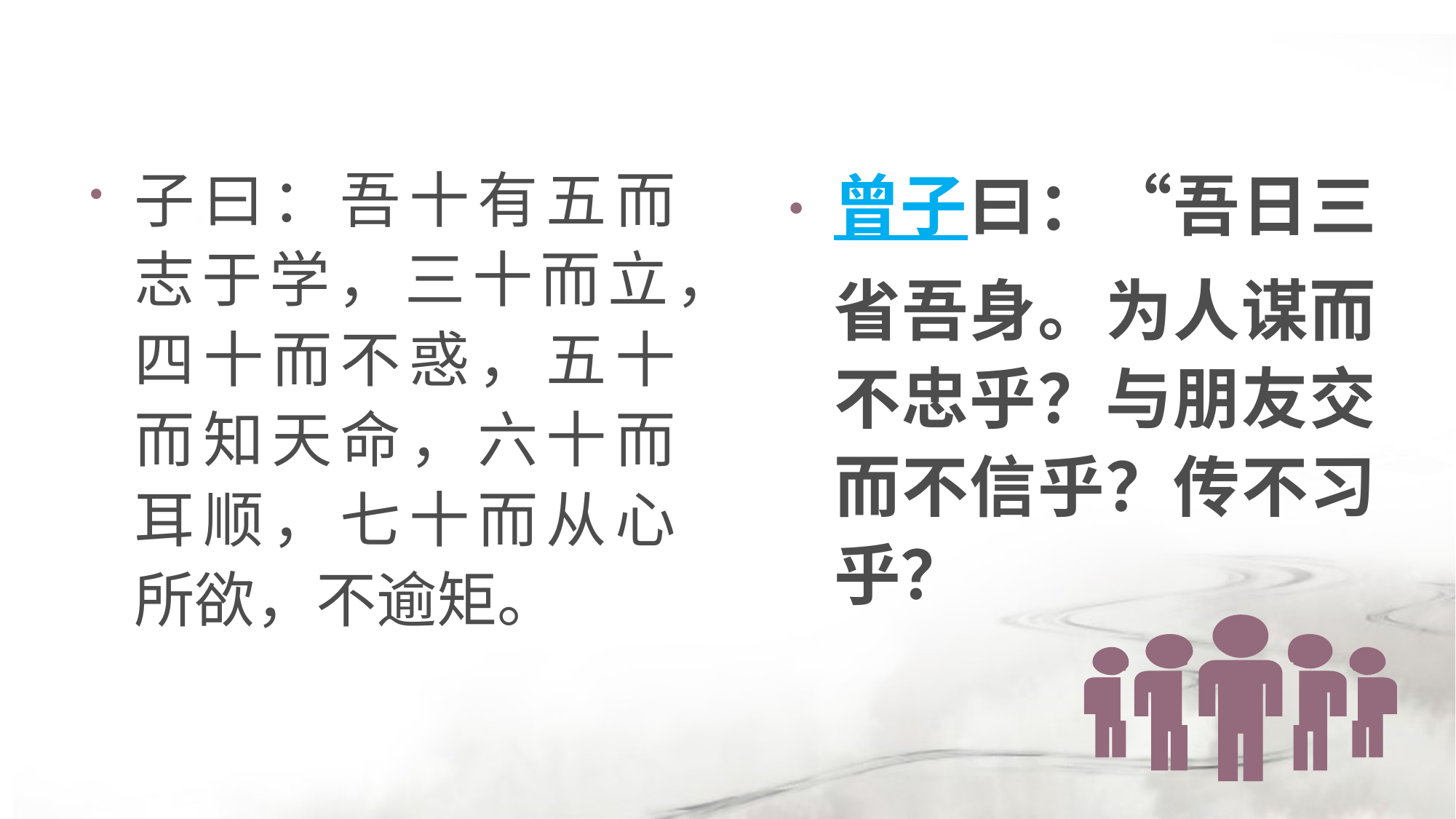

#
子曰：吾十有五而志于学，三十而立，四十而不惑，五十而知天命，六十而耳顺，七十而从心所欲，不逾矩。

曾子曰：“吾日三省吾身。为人谋而不忠乎？与朋友交而不信乎？传不习乎？